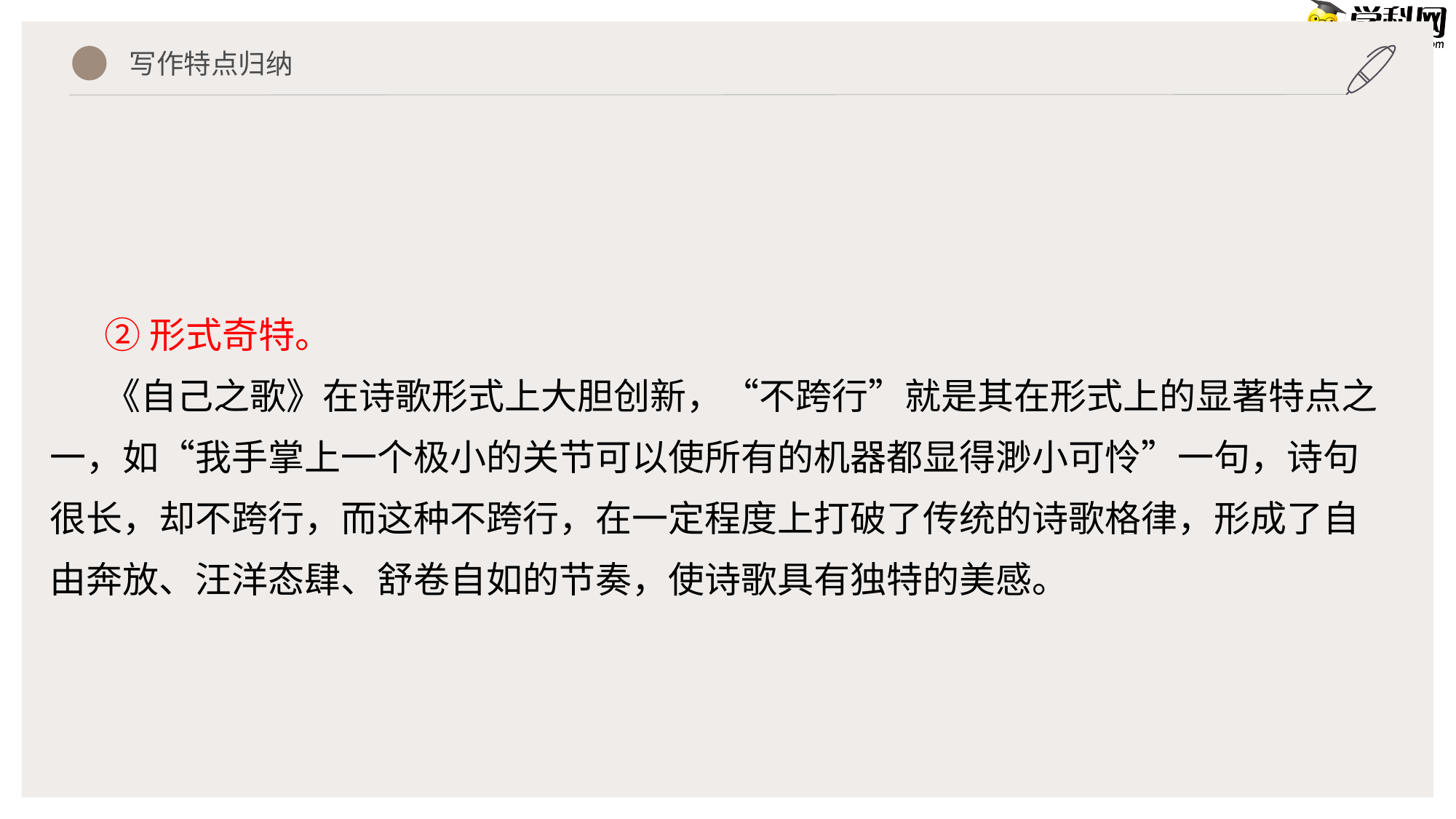

写作特点归纳

②形式奇特。
《自己之歌》在诗歌形式上大胆创新，“不跨行”就是其在形式上的显著特点之一，如“我手掌上一个极小的关节可以使所有的机器都显得渺小可怜”一句，诗句很长，却不跨行，而这种不跨行，在一定程度上打破了传统的诗歌格律，形成了自由奔放、汪洋态肆、舒卷自如的节奏，使诗歌具有独特的美感。